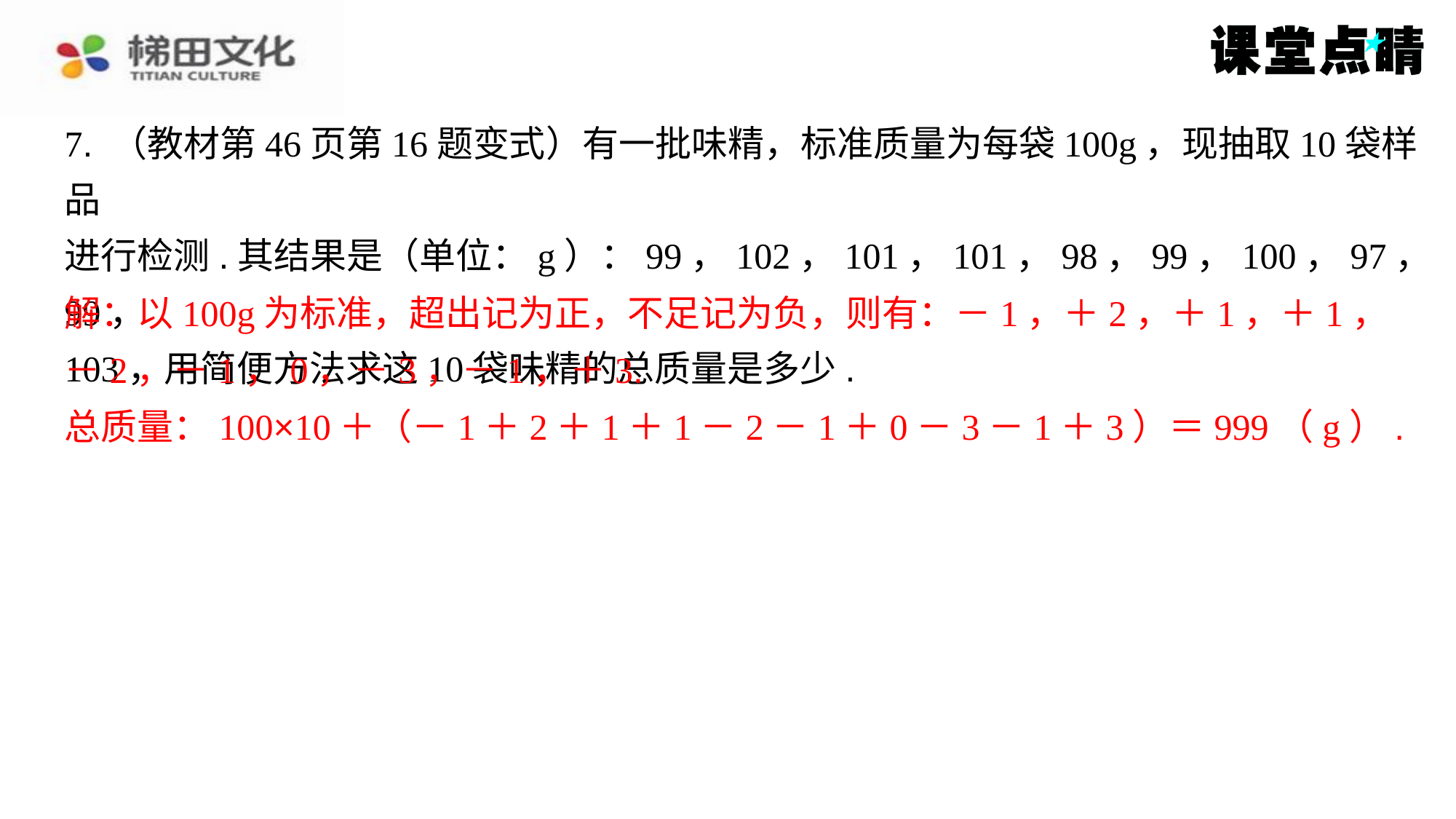

7. （教材第46页第16题变式）有一批味精，标准质量为每袋100g，现抽取10袋样品
进行检测.其结果是（单位：g）：99，102，101，101，98，99，100，97，99，
103，用简便方法求这10袋味精的总质量是多少.
解：以100g为标准，超出记为正，不足记为负，则有：－1，＋2，＋1，＋1，－
2，－1，0，－3，－1，＋3.
总质量：100×10＋（－1＋2＋1＋1－2－1＋0－3－1＋3）＝999（g）.
解：以100g为标准，超出记为正，不足记为负，则有：－1，＋2，＋1，＋1，
－2，－1，0，－3，－1，＋3.
总质量：100×10＋（－1＋2＋1＋1－2－1＋0－3－1＋3）＝999（g）.